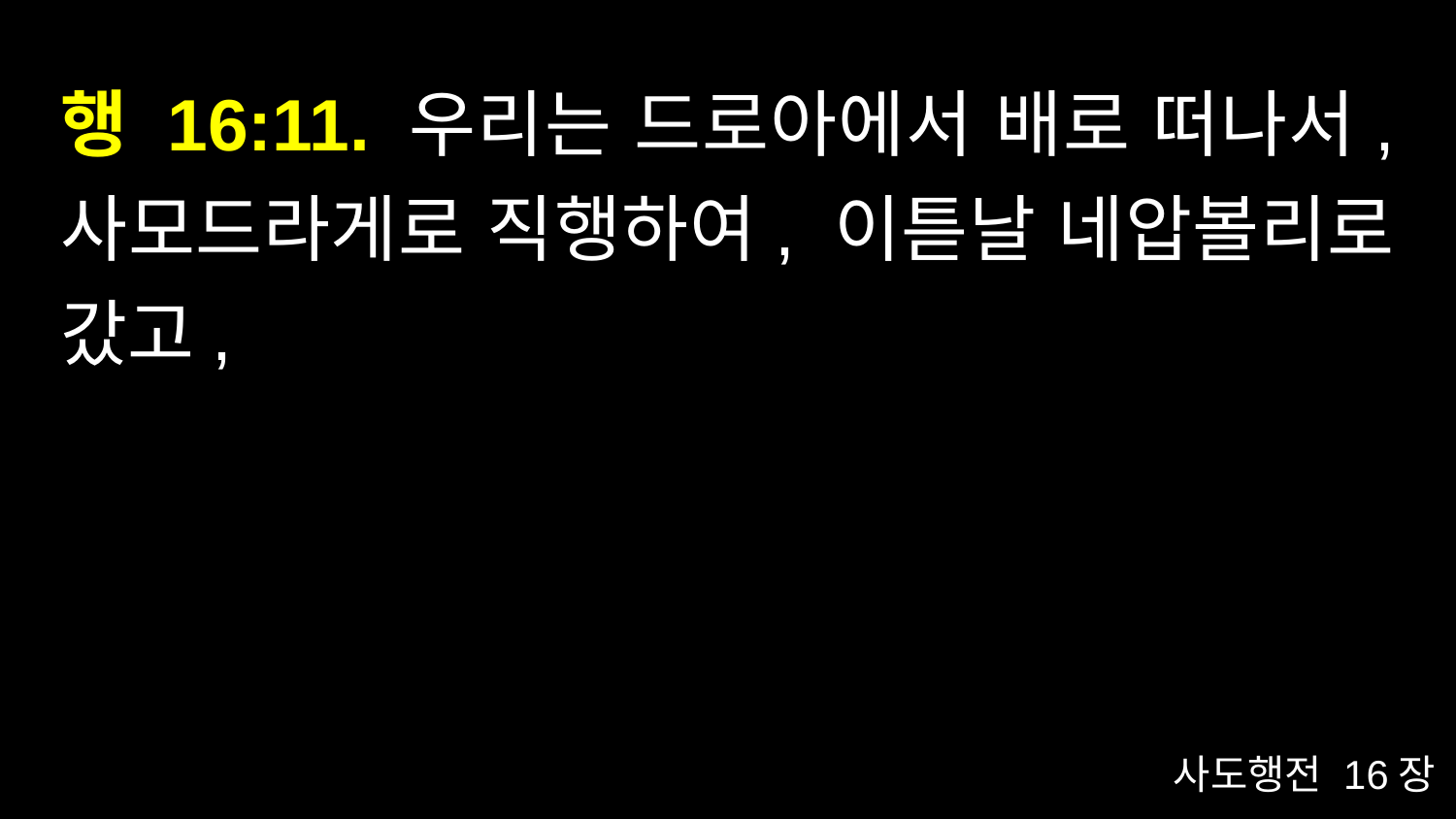

# 행 16:11. 우리는 드로아에서 배로 떠나서, 사모드라게로 직행하여, 이튿날 네압볼리로 갔고,
사도행전 16장